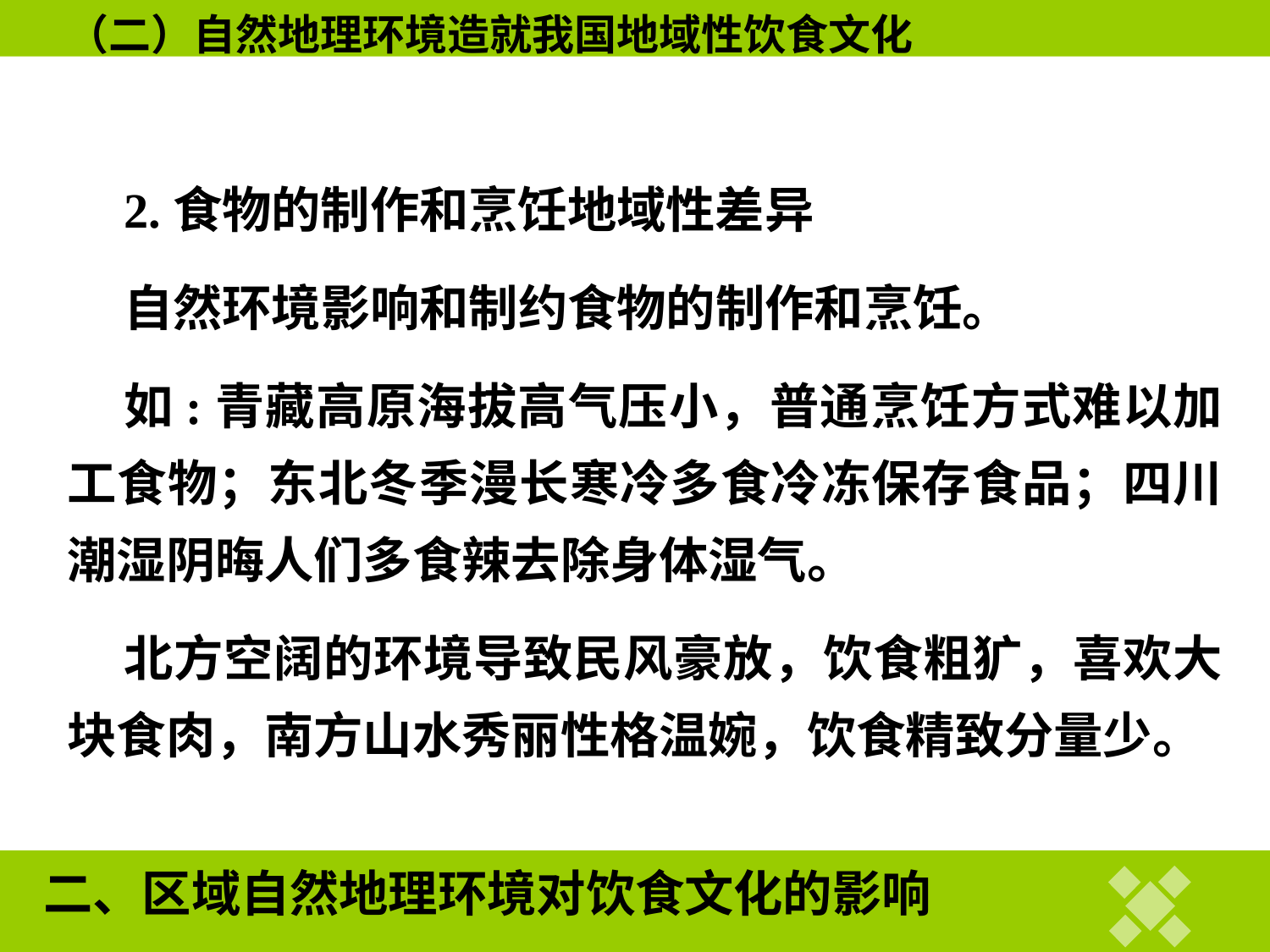

（二）自然地理环境造就我国地域性饮食文化
2.食物的制作和烹饪地域性差异
自然环境影响和制约食物的制作和烹饪。
如:青藏高原海拔高气压小，普通烹饪方式难以加工食物；东北冬季漫长寒冷多食冷冻保存食品；四川潮湿阴晦人们多食辣去除身体湿气。
北方空阔的环境导致民风豪放，饮食粗犷，喜欢大块食肉，南方山水秀丽性格温婉，饮食精致分量少。
二、区域自然地理环境对饮食文化的影响